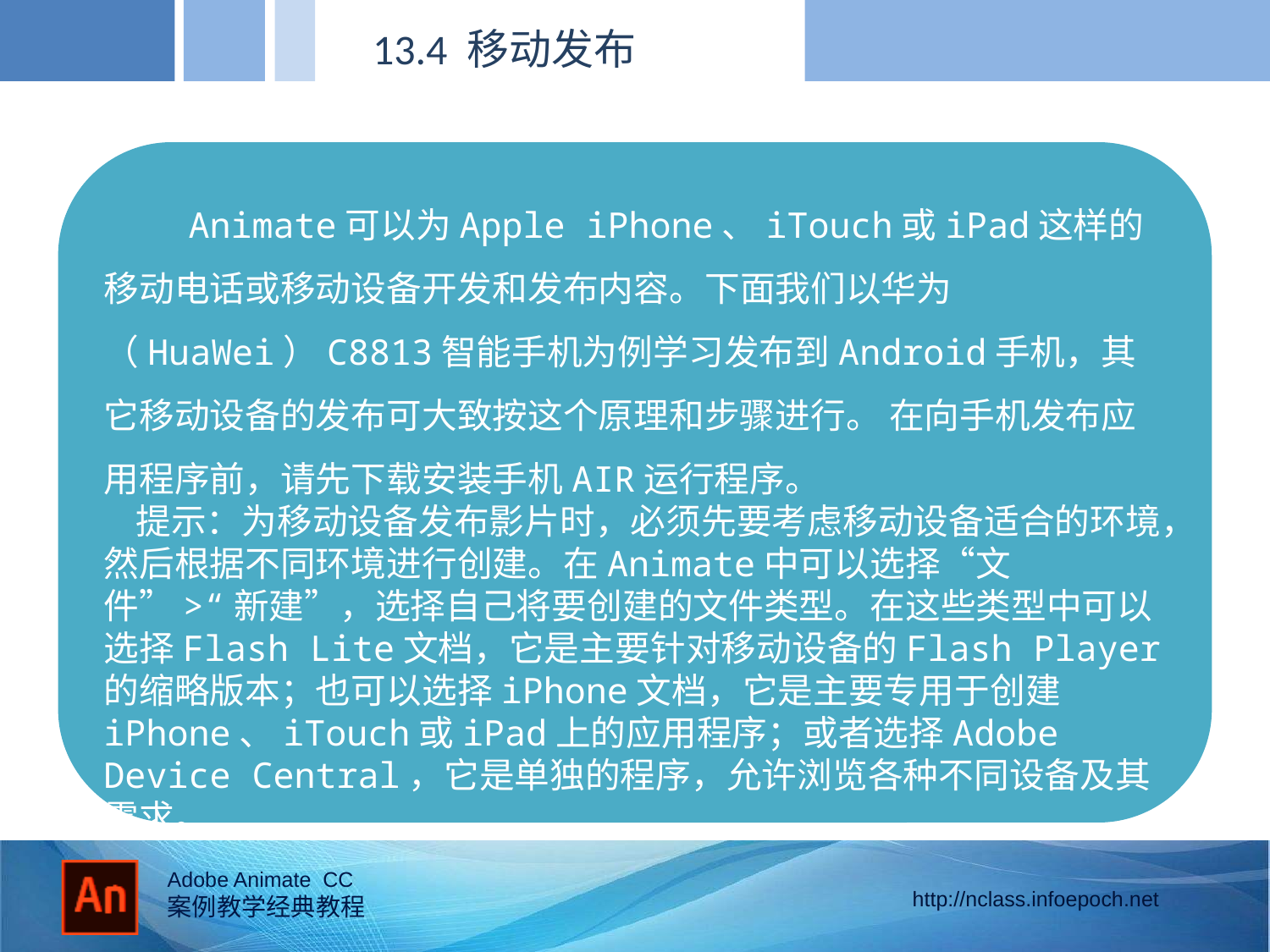

13.4 移动发布
    Animate可以为Apple iPhone、iTouch或iPad这样的移动电话或移动设备开发和发布内容。下面我们以华为（HuaWei）C8813智能手机为例学习发布到Android手机，其它移动设备的发布可大致按这个原理和步骤进行。 在向手机发布应用程序前，请先下载安装手机AIR运行程序。
   提示：为移动设备发布影片时，必须先要考虑移动设备适合的环境，然后根据不同环境进行创建。在Animate中可以选择“文件”>“新建”，选择自己将要创建的文件类型。在这些类型中可以选择Flash Lite文档，它是主要针对移动设备的Flash Player的缩略版本；也可以选择iPhone文档，它是主要专用于创建iPhone、iTouch或iPad上的应用程序；或者选择Adobe Device Central，它是单独的程序，允许浏览各种不同设备及其需求。